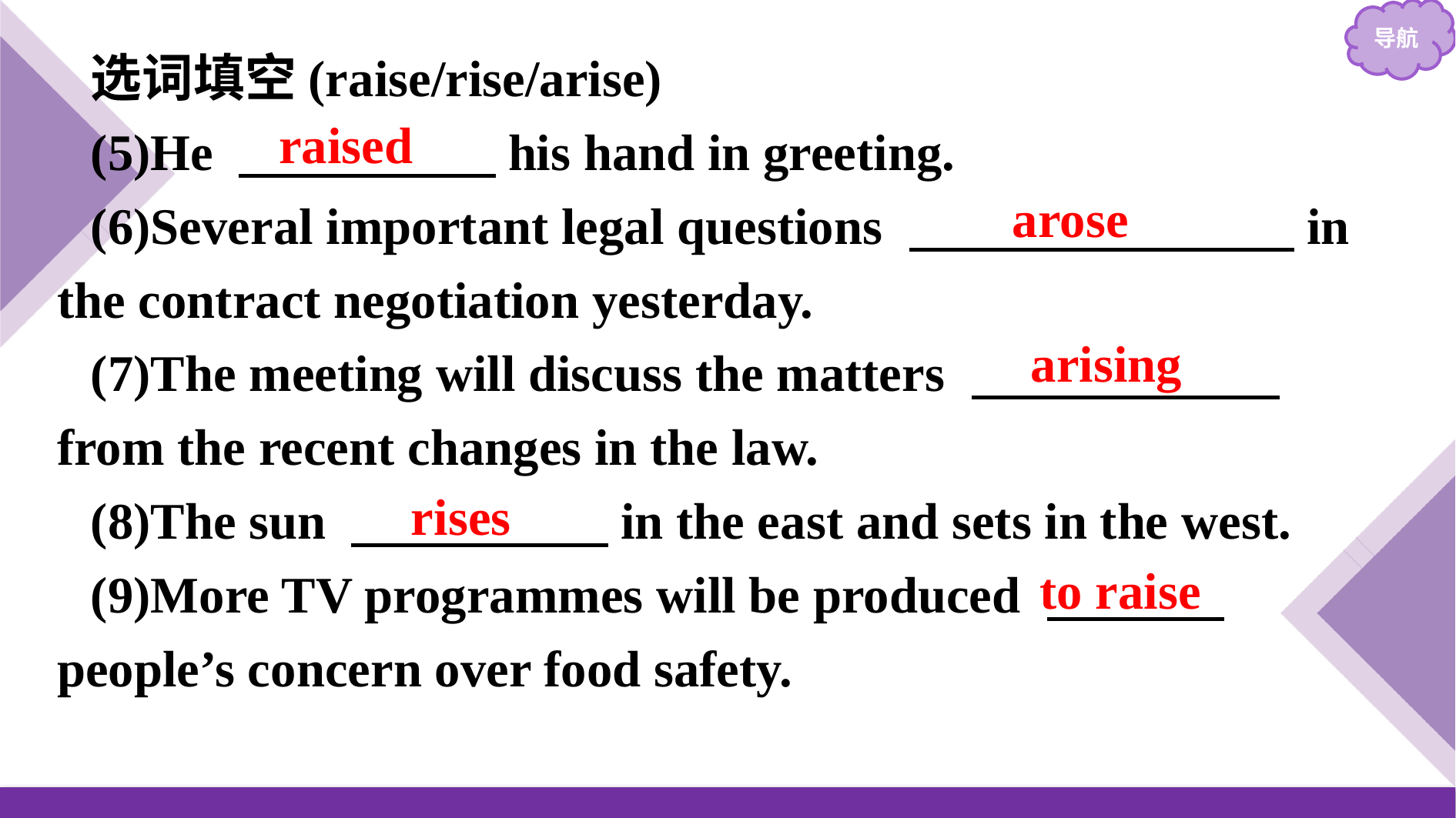

选词填空(raise/rise/arise)
(5)He 　　　　　his hand in greeting.
(6)Several important legal questions 　　　　　　　 in the contract negotiation yesterday.
(7)The meeting will discuss the matters 　　　　　　from the recent changes in the law.
(8)The sun 　　　　　in the east and sets in the west.
(9)More TV programmes will be produced 　　  　people’s concern over food safety.
raised
arose
arising
rises
to raise